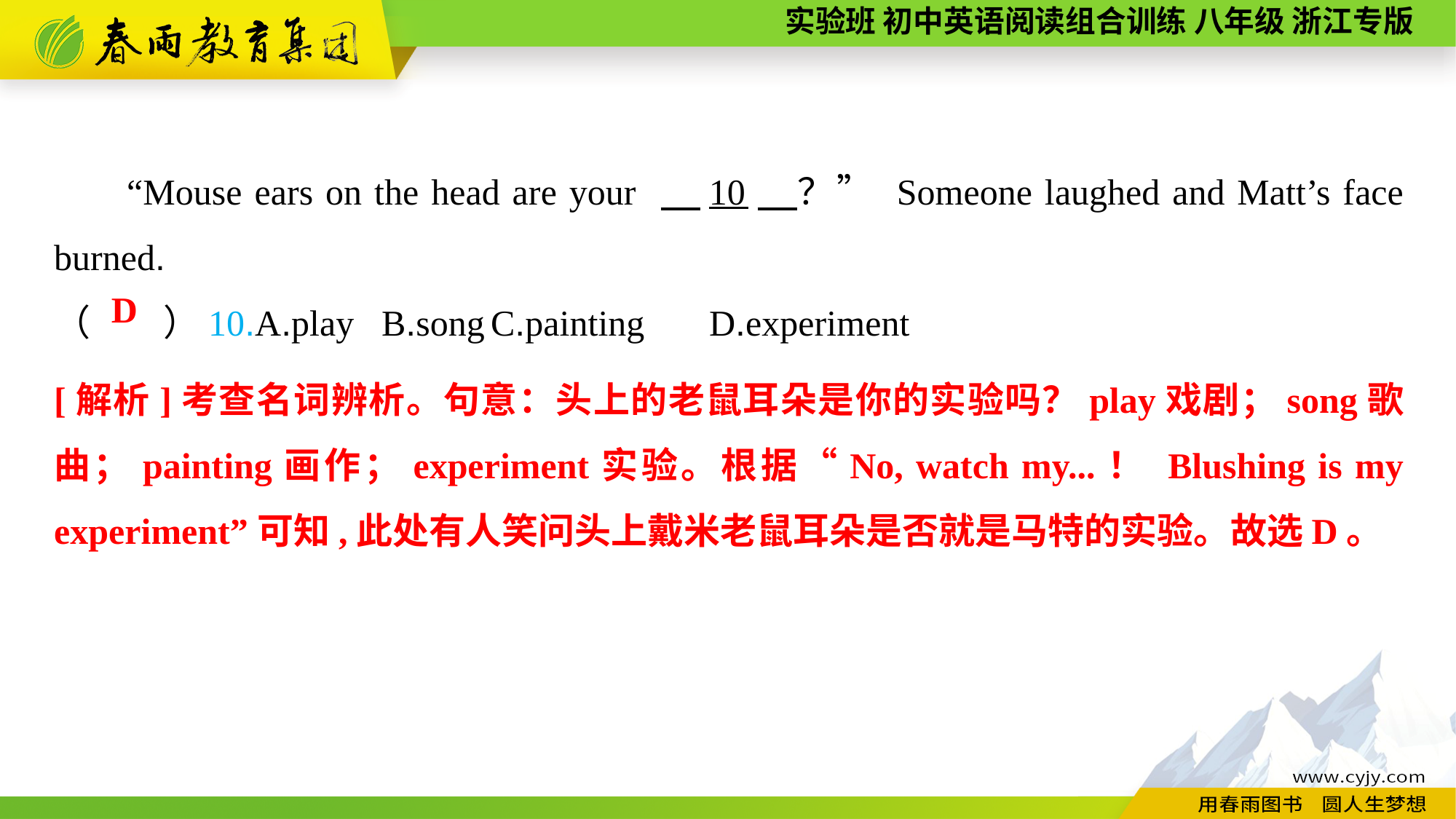

“Mouse ears on the head are your 　10　？” Someone laughed and Matt’s face burned.
（　　）10.A.play	B.song	C.painting	D.experiment
D
[解析]考查名词辨析。句意：头上的老鼠耳朵是你的实验吗？play戏剧；song歌曲；painting画作；experiment实验。根据“No, watch my...！ Blushing is my experiment”可知,此处有人笑问头上戴米老鼠耳朵是否就是马特的实验。故选D。